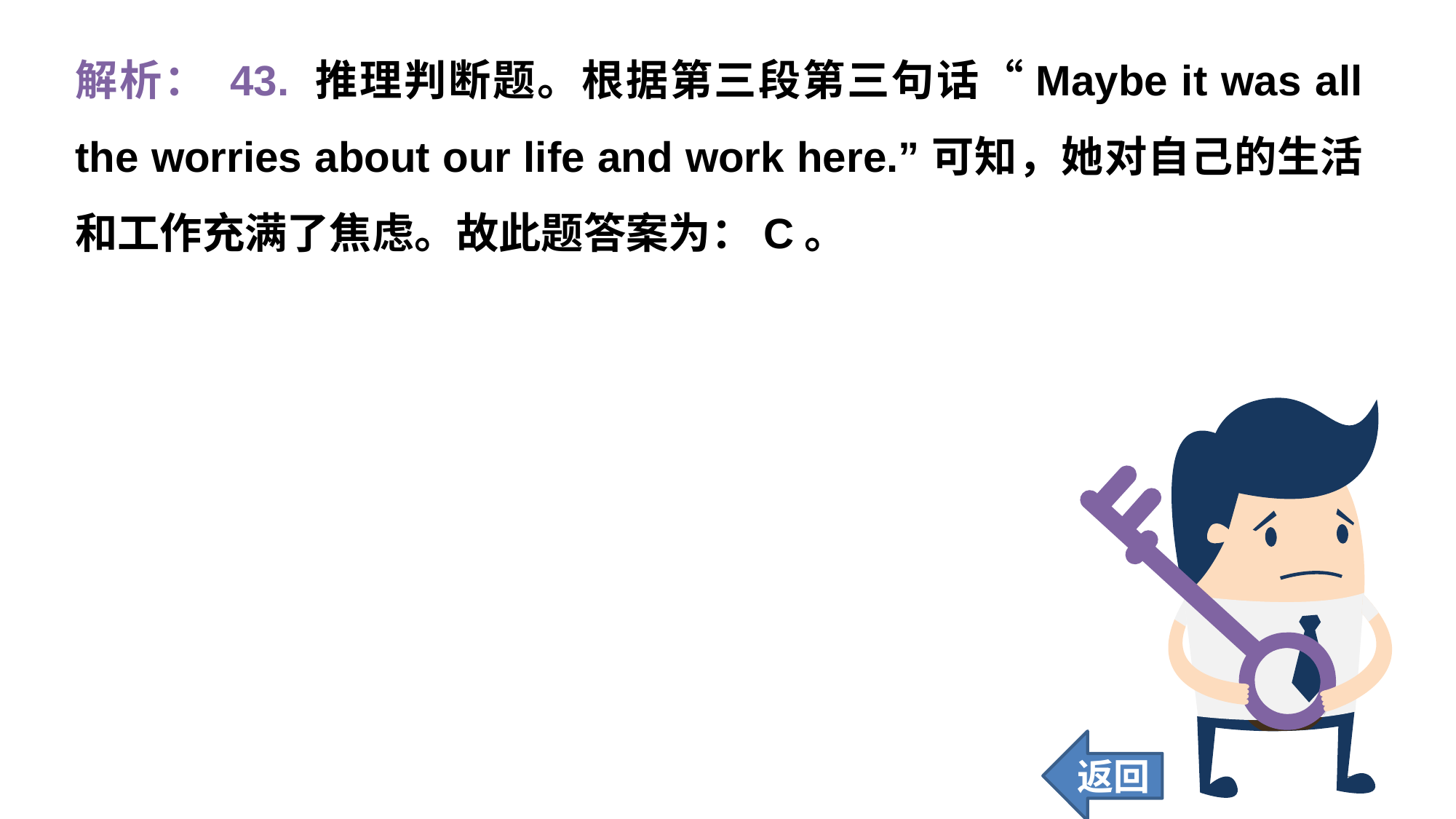

解析： 43. 推理判断题。根据第三段第三句话“Maybe it was all the worries about our life and work here.”可知，她对自己的生活和工作充满了焦虑。故此题答案为：C。

返回
397